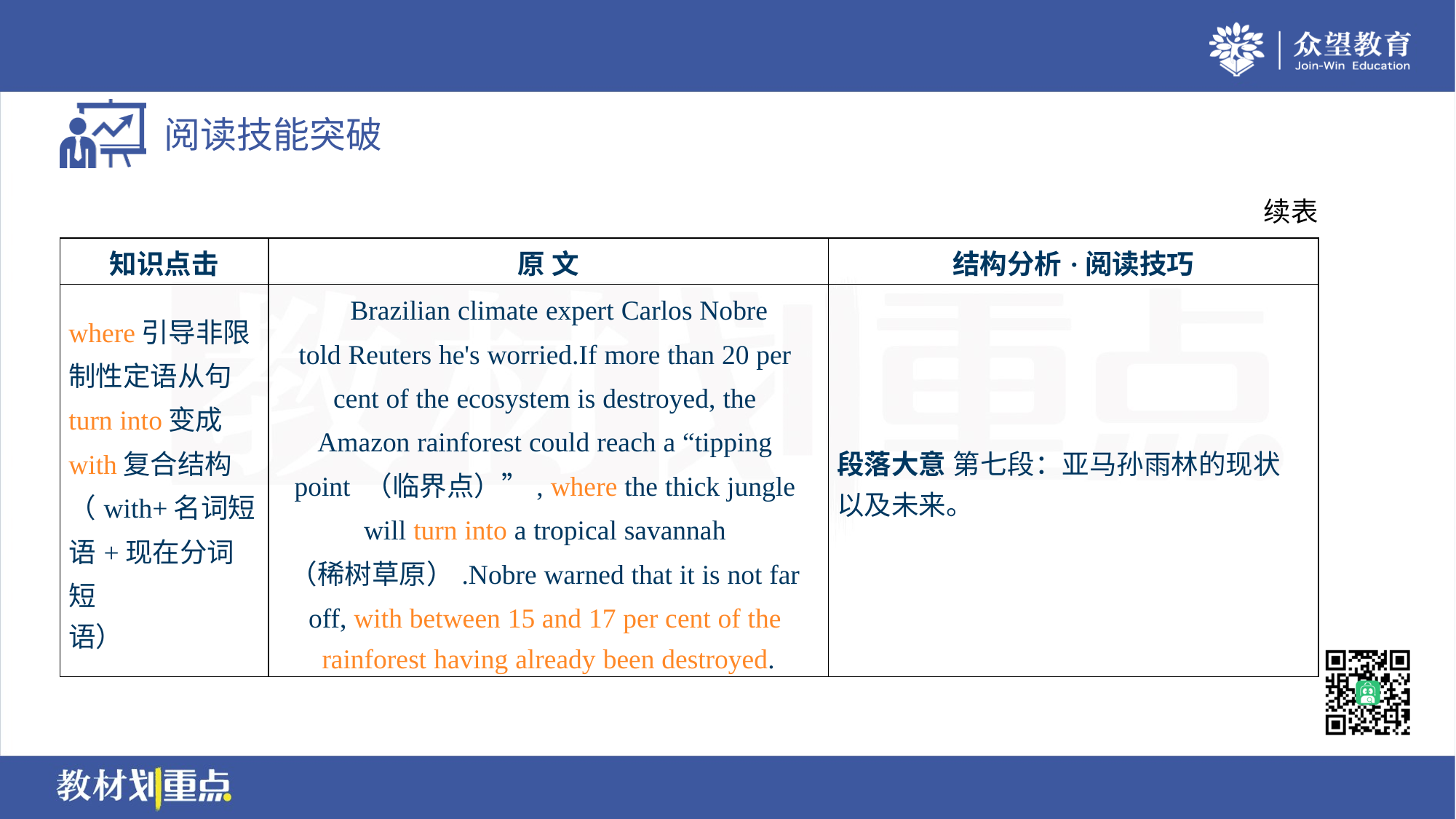

续表
| 知识点击 | 原 文 | 结构分析·阅读技巧 |
| --- | --- | --- |
| where引导非限 制性定语从句 turn into变成 with复合结构 （with+名词短 语+现在分词短 语） | Brazilian climate expert Carlos Nobre told Reuters he's worried.If more than 20 per cent of the ecosystem is destroyed, the Amazon rainforest could reach a “tipping point （临界点）”, where the thick jungle will turn into a tropical savannah （稀树草原）.Nobre warned that it is not far off, with between 15 and 17 per cent of the rainforest having already been destroyed. | 段落大意 第七段：亚马孙雨林的现状 以及未来。 |